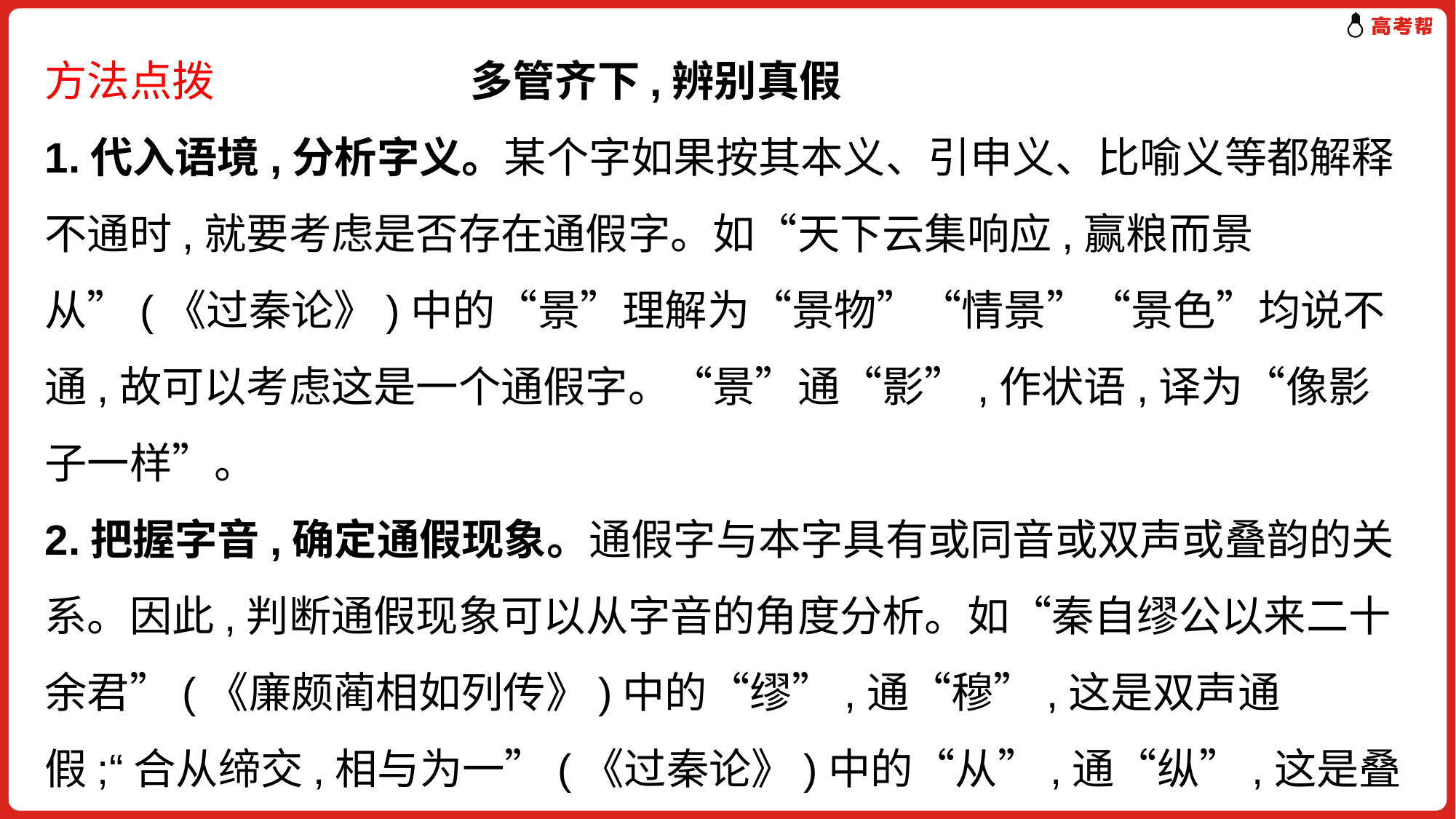

方法点拨                           多管齐下,辨别真假
1.代入语境,分析字义。某个字如果按其本义、引申义、比喻义等都解释不通时,就要考虑是否存在通假字。如“天下云集响应,赢粮而景从”(《过秦论》)中的“景”理解为“景物”“情景”“景色”均说不通,故可以考虑这是一个通假字。“景”通“影”,作状语,译为“像影子一样”。
2.把握字音,确定通假现象。通假字与本字具有或同音或双声或叠韵的关系。因此,判断通假现象可以从字音的角度分析。如“秦自缪公以来二十余君”(《廉颇蔺相如列传》)中的“缪”,通“穆”,这是双声通假;“合从缔交,相与为一”(《过秦论》)中的“从”,通“纵”,这是叠韵通假;“列缺